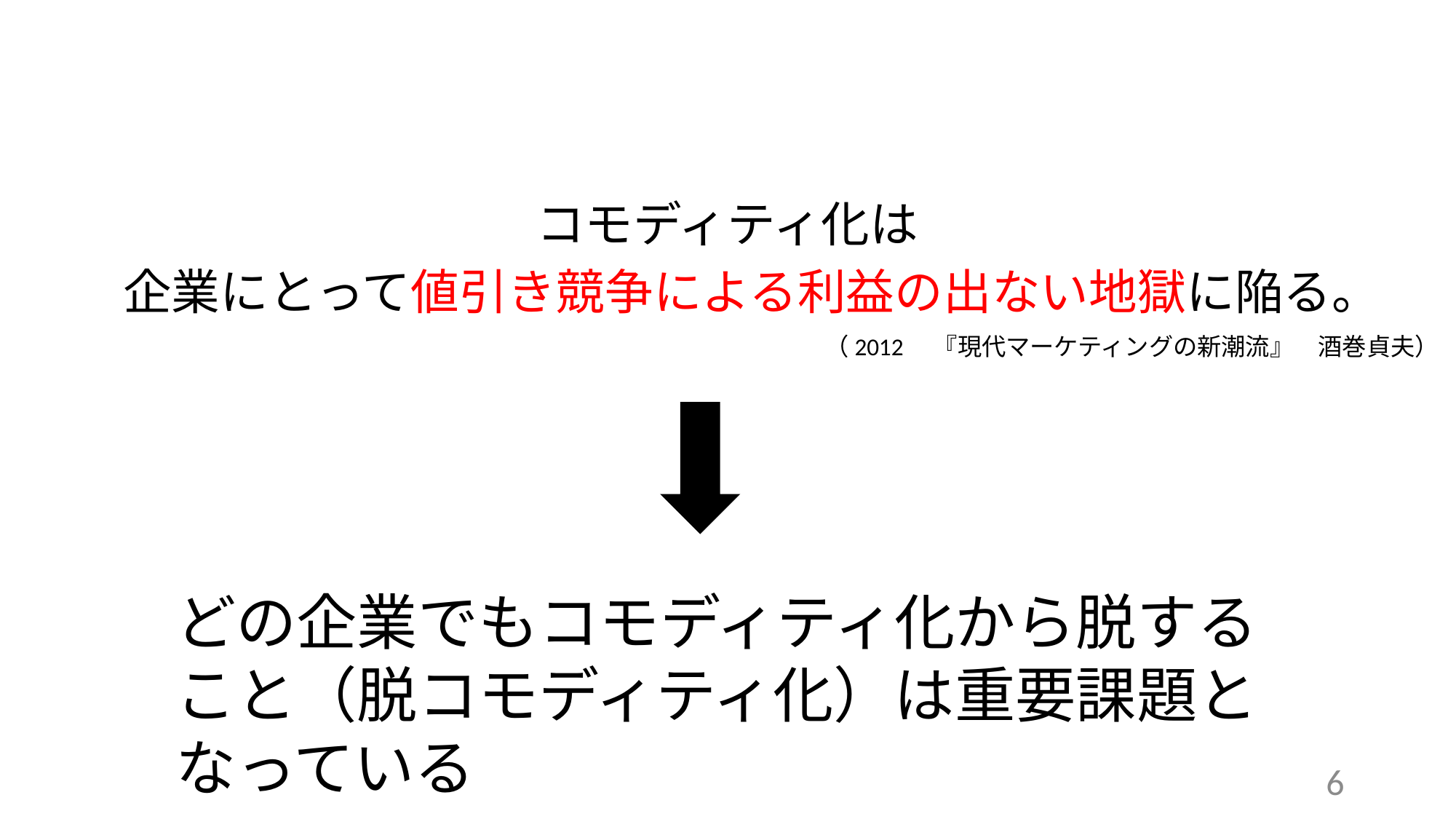

コモディティ化は
企業にとって値引き競争による利益の出ない地獄に陥る。
（2012　『現代マーケティングの新潮流』　酒巻貞夫）

どの企業でもコモディティ化から脱すること（脱コモディティ化）は重要課題となっている
6